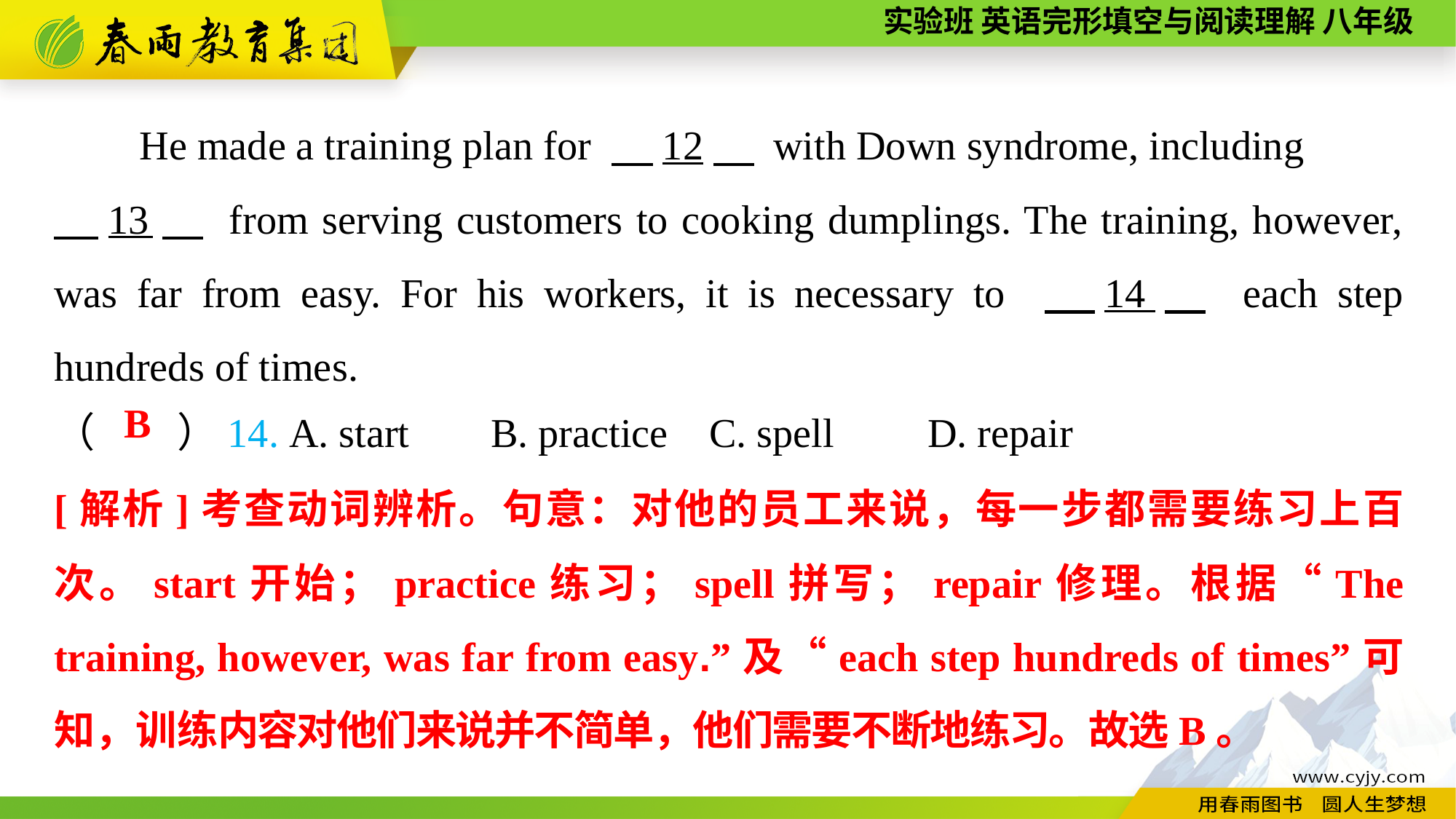

He made a training plan for 　12　 with Down syndrome, including
　13　 from serving customers to cooking dumplings. The training, however, was far from easy. For his workers, it is necessary to 　14　 each step hundreds of times.
（　　）14. A. start	B. practice	C. spell	D. repair
B
[解析]考查动词辨析。句意：对他的员工来说，每一步都需要练习上百次。start开始；practice练习；spell拼写；repair修理。根据“The training, however, was far from easy.”及“each step hundreds of times”可知，训练内容对他们来说并不简单，他们需要不断地练习。故选B。